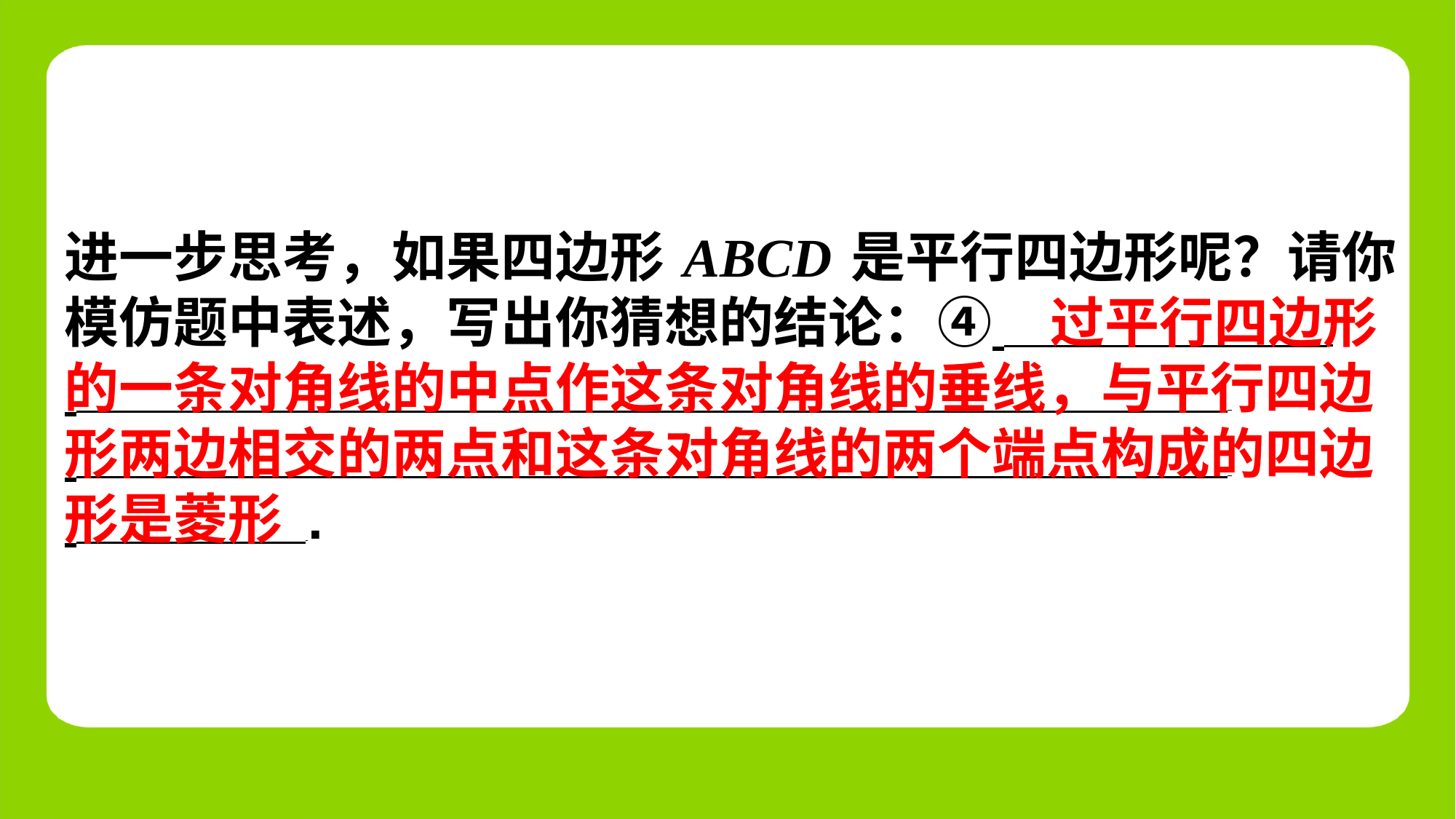

进一步思考，如果四边形ABCD是平行四边形呢？请你
模仿题中表述，写出你猜想的结论：④                                                  ⁠
                                                                                                                                                                             ⁠
                                                                                                                                                                             ⁠
                                    ⁠.
过平行四边形
的一条对角线的中点作这条对角线的垂线，与平行四边
形两边相交的两点和这条对角线的两个端点构成的四边
形是菱形